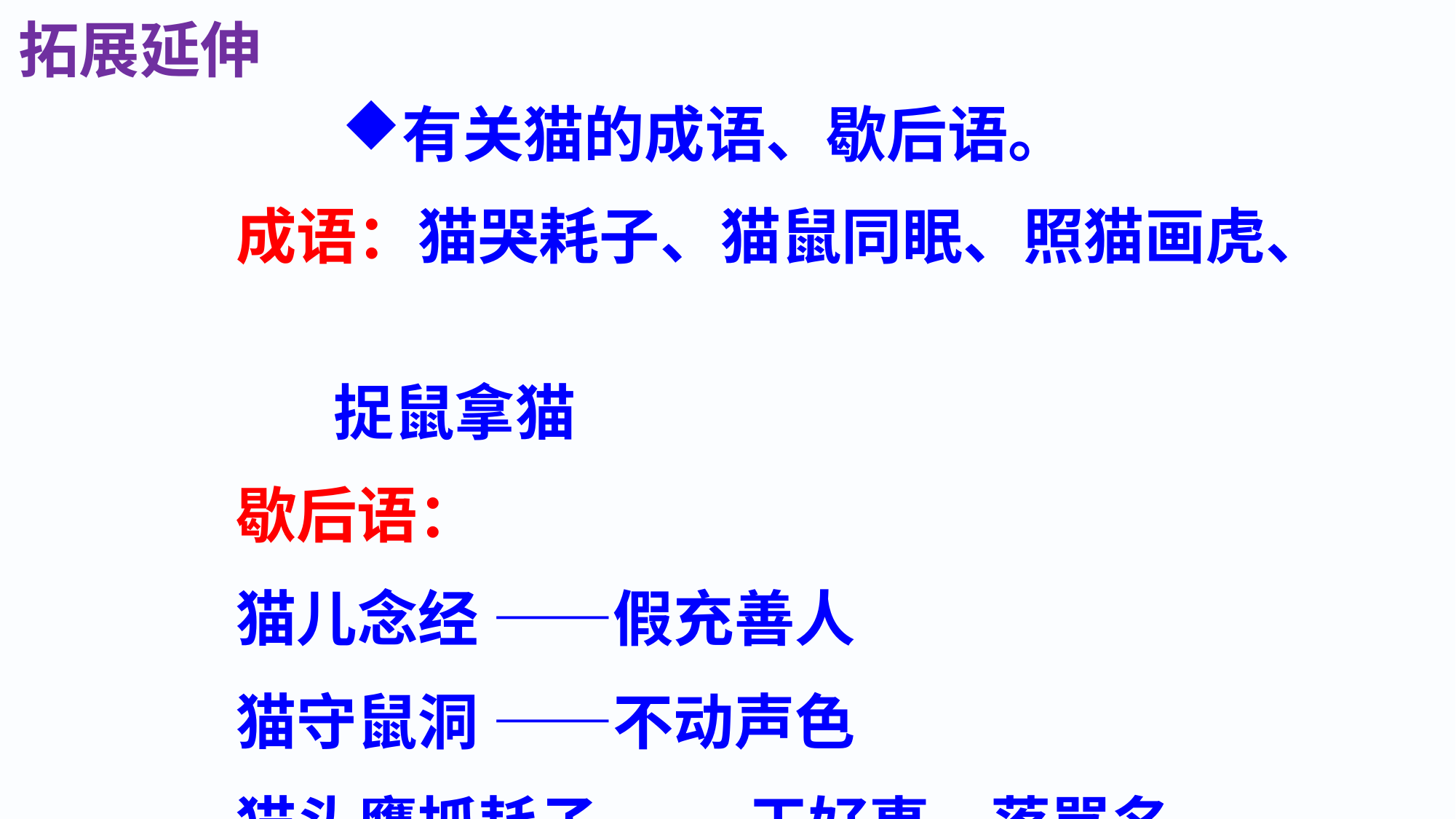

拓展延伸
有关猫的成语、歇后语。
成语：猫哭耗子、猫鼠同眠、照猫画虎、
      捉鼠拿猫
歇后语：
猫儿念经 ——假充善人
猫守鼠洞 ——不动声色
猫头鹰抓耗子 —— 干好事，落骂名